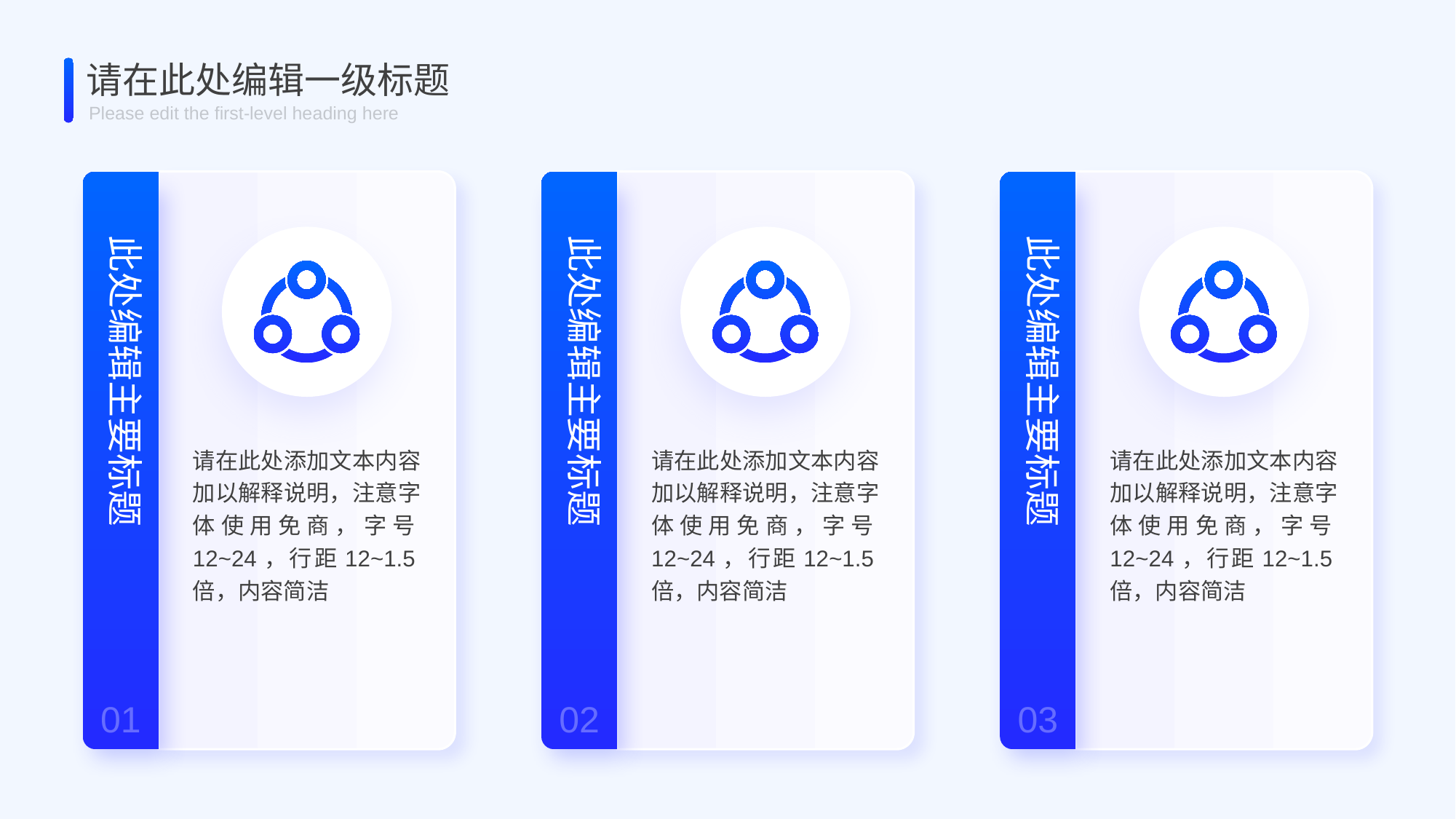

请在此处编辑一级标题
Please edit the first-level heading here

此处编辑主要标题
此处编辑主要标题
此处编辑主要标题

请在此处添加文本内容加以解释说明，注意字体使用免商，字号12~24，行距12~1.5倍，内容简洁
请在此处添加文本内容加以解释说明，注意字体使用免商，字号12~24，行距12~1.5倍，内容简洁
请在此处添加文本内容加以解释说明，注意字体使用免商，字号12~24，行距12~1.5倍，内容简洁
01
02
03